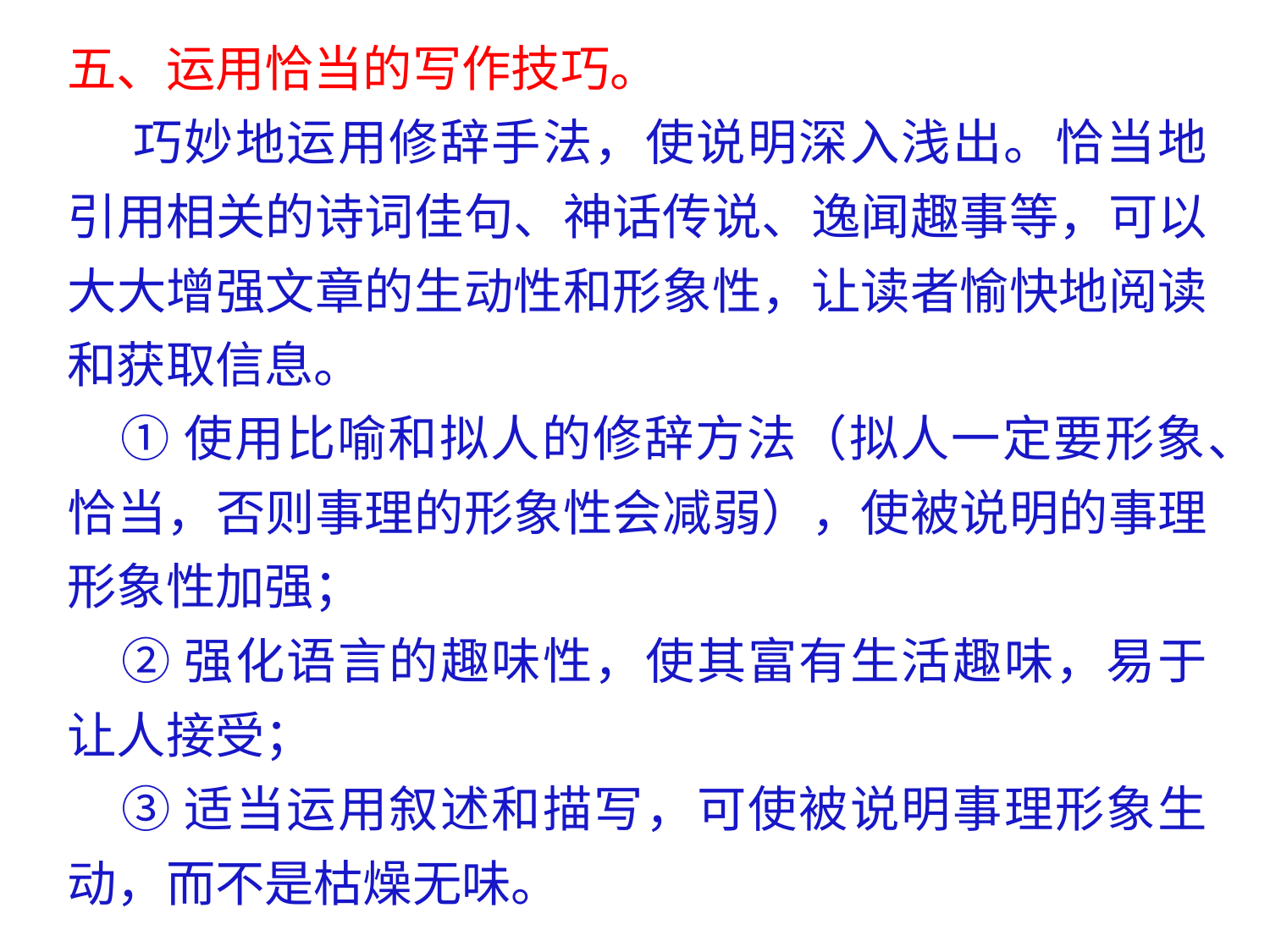

五、运用恰当的写作技巧。
    巧妙地运用修辞手法，使说明深入浅出。恰当地引用相关的诗词佳句、神话传说、逸闻趣事等，可以大大增强文章的生动性和形象性，让读者愉快地阅读和获取信息。
    ①使用比喻和拟人的修辞方法（拟人一定要形象、恰当，否则事理的形象性会减弱），使被说明的事理形象性加强；
    ②强化语言的趣味性，使其富有生活趣味，易于让人接受；
    ③适当运用叙述和描写，可使被说明事理形象生动，而不是枯燥无味。